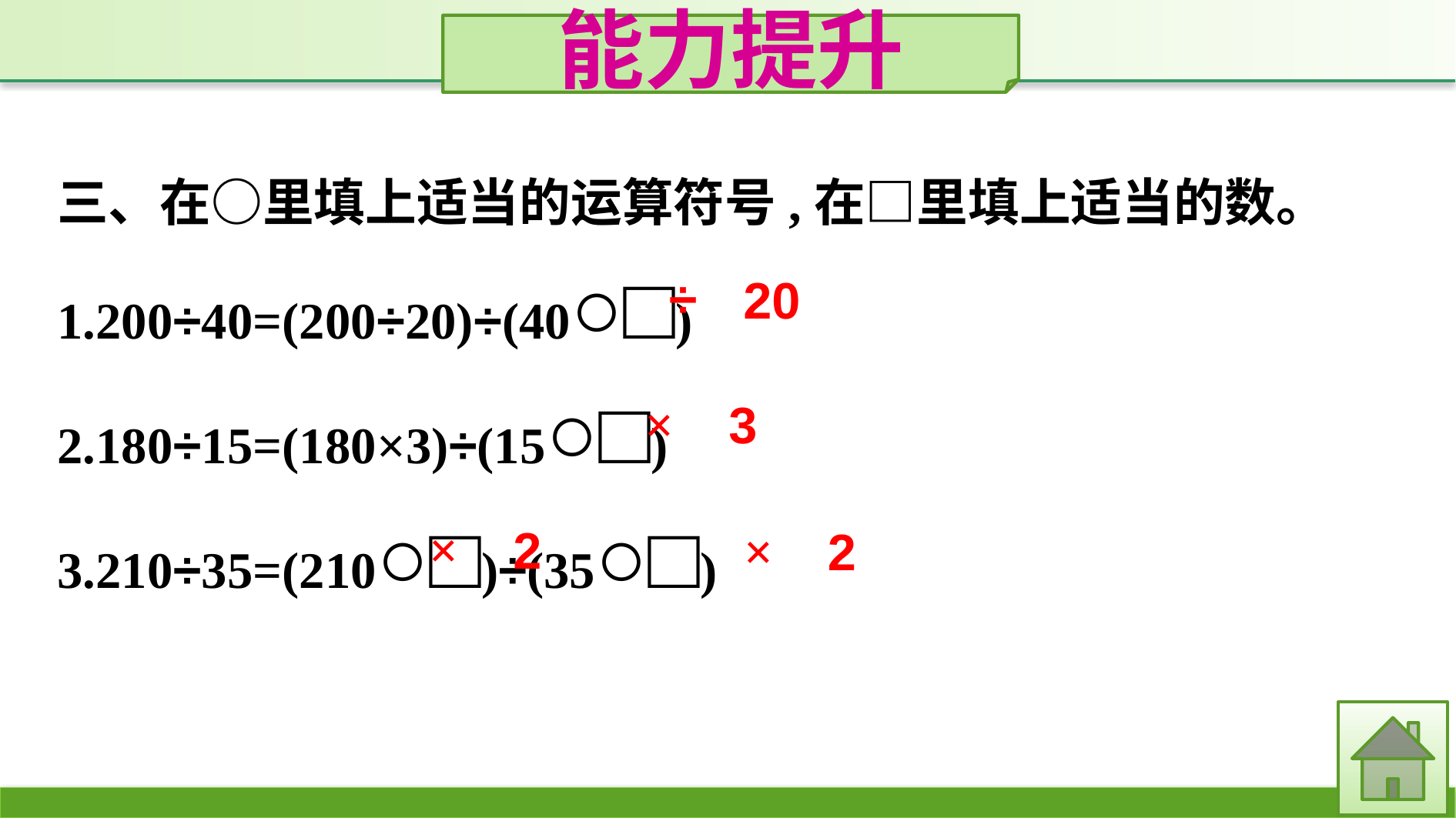

能力提升
三、在○里填上适当的运算符号,在□里填上适当的数。
1.200÷40=(200÷20)÷(40○□)
2.180÷15=(180×3)÷(15○□)
3.210÷35=(210○□)÷(35○□)
÷
20
×
3
×
2
×
2